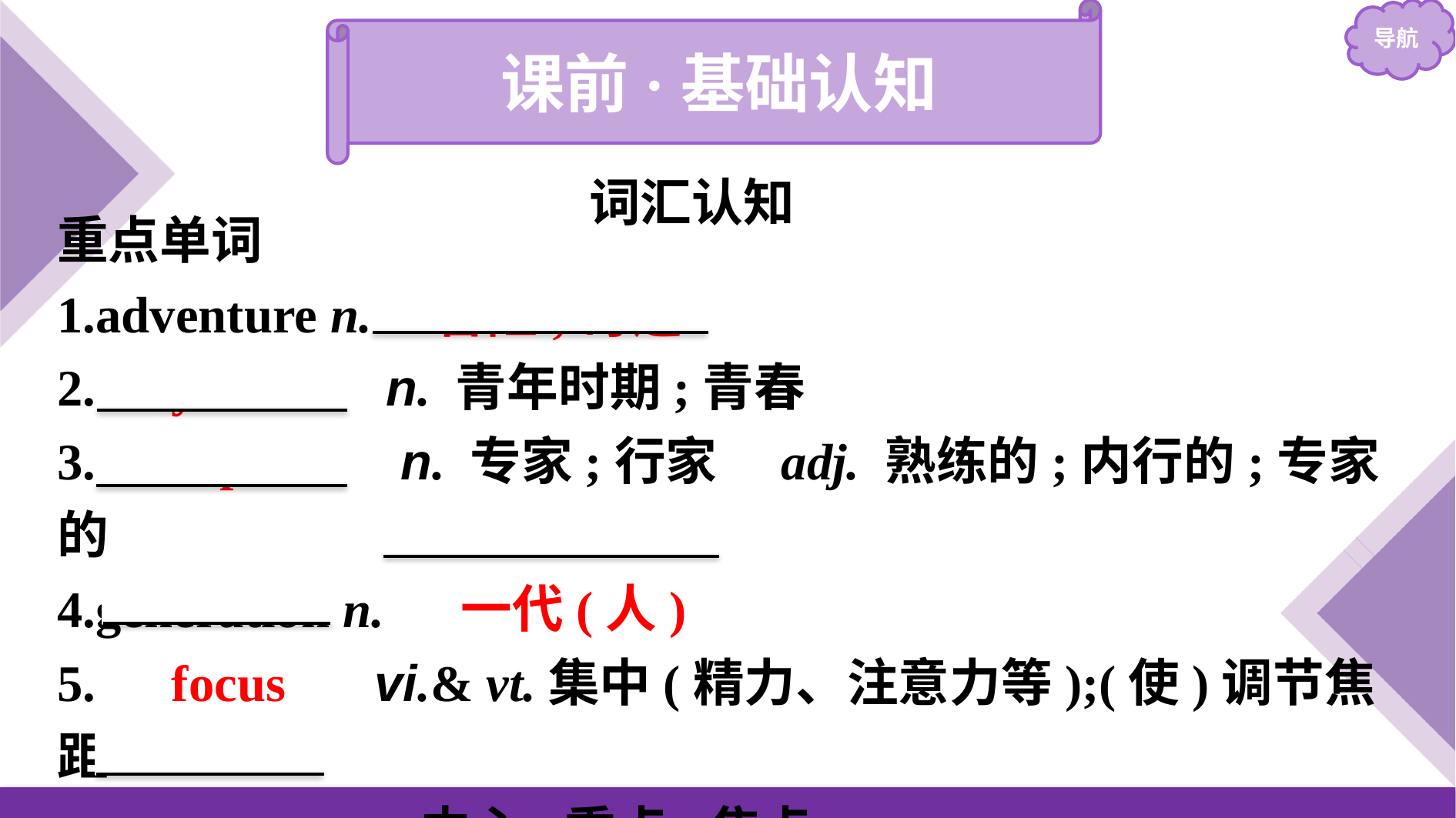

课前·基础认知
词汇认知
重点单词
1.adventure n.　冒险;奇遇
2.　youth　 n. 青年时期;青春
3.　expert　 n. 专家;行家　adj. 熟练的;内行的;专家的
4.generation n. 　一代(人)
5.　focus　 vi.& vt.集中(精力、注意力等);(使)调节焦距
                       n. 中心;重点;焦点
6.　adult　 n. 成年人　adj. 成年的;成熟的